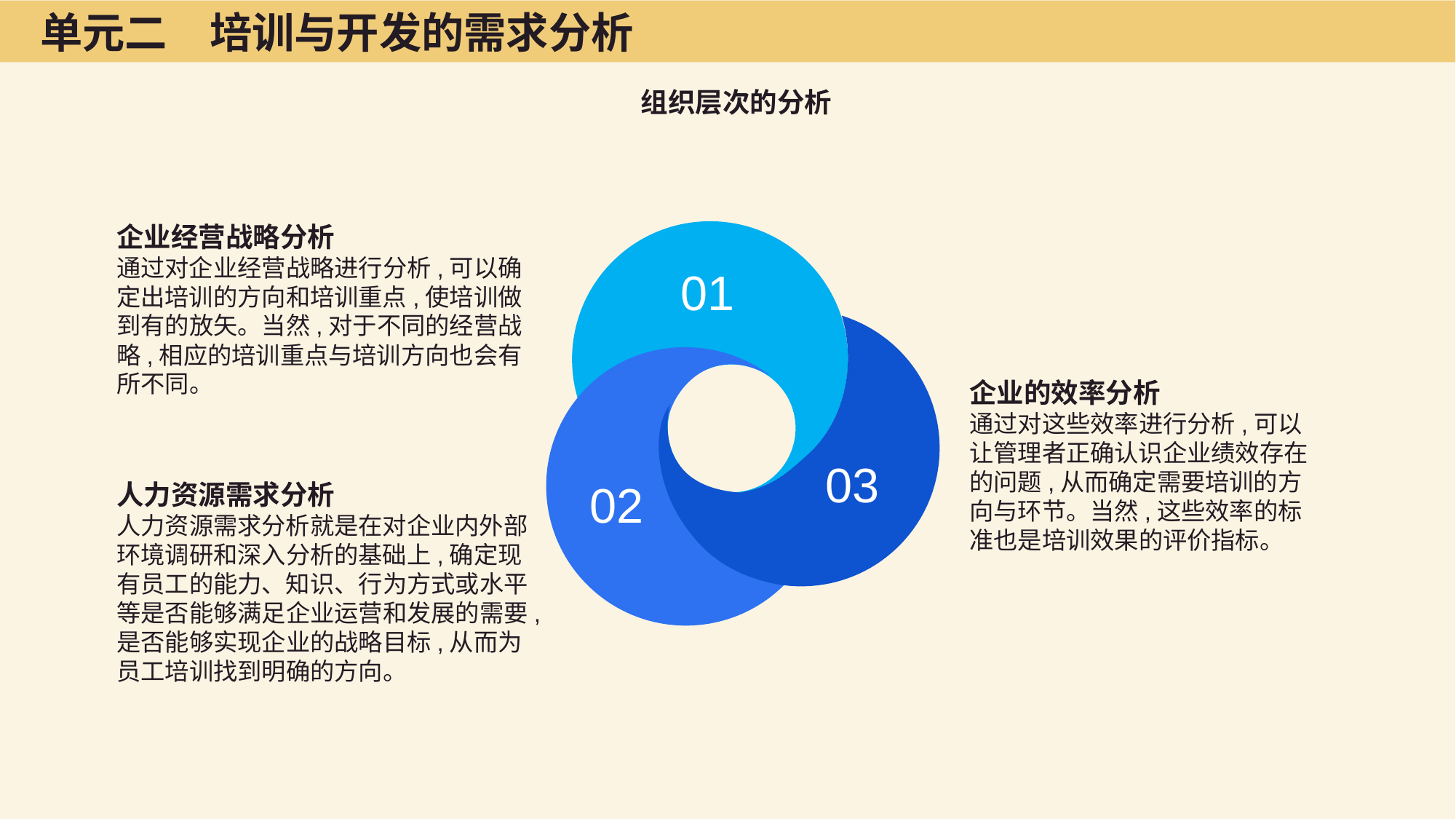

单元二　培训与开发的需求分析
组织层次的分析
企业经营战略分析
通过对企业经营战略进行分析,可以确定出培训的方向和培训重点,使培训做到有的放矢。当然,对于不同的经营战略,相应的培训重点与培训方向也会有所不同。

01

企业的效率分析
通过对这些效率进行分析,可以让管理者正确认识企业绩效存在的问题,从而确定需要培训的方向与环节。当然,这些效率的标准也是培训效果的评价指标。
03
02
人力资源需求分析
人力资源需求分析就是在对企业内外部环境调研和深入分析的基础上,确定现有员工的能力、知识、行为方式或水平等是否能够满足企业运营和发展的需要,是否能够实现企业的战略目标,从而为员工培训找到明确的方向。